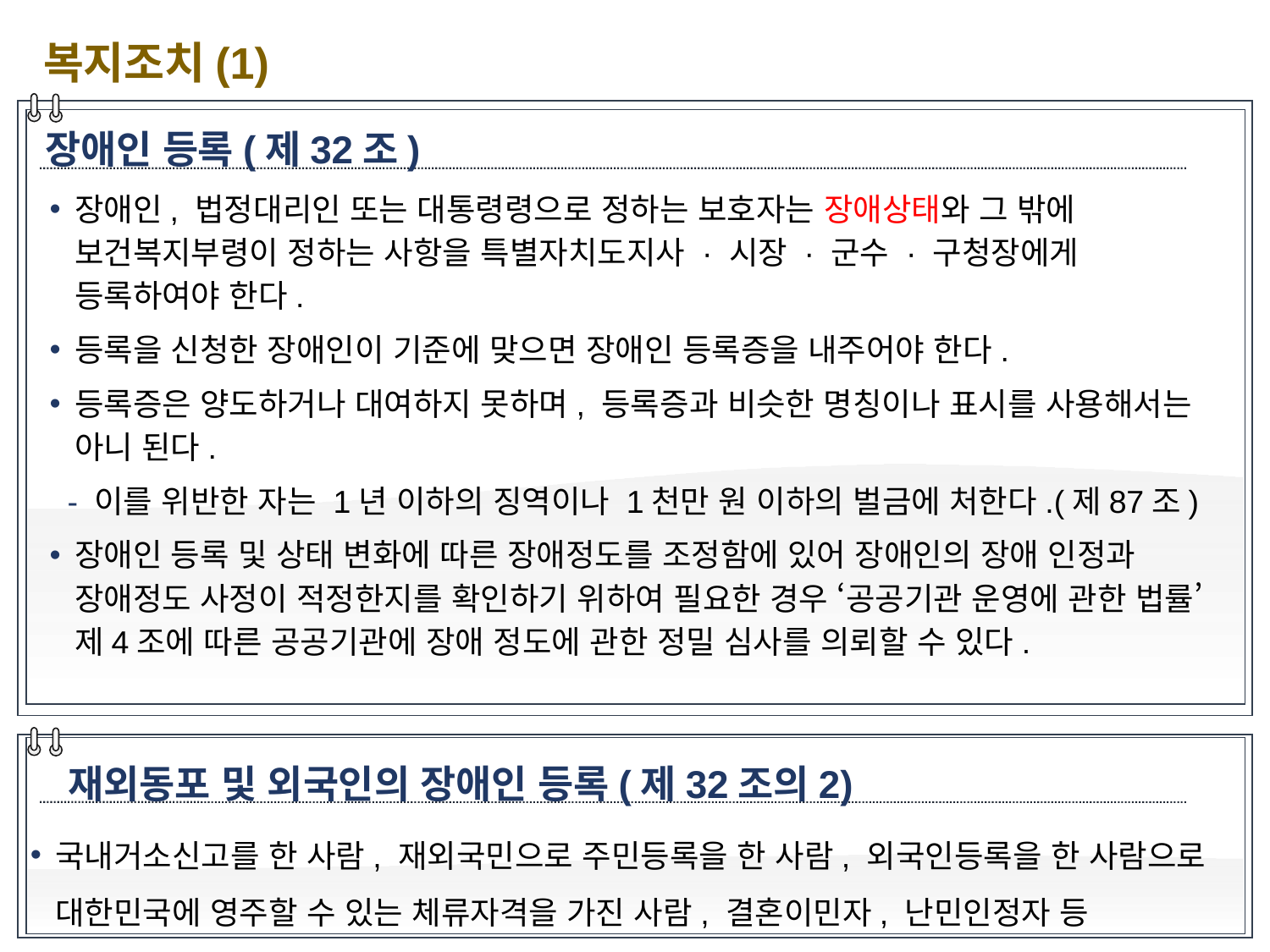

복지조치(1)

장애인 등록(제32조)

장애인, 법정대리인 또는 대통령령으로 정하는 보호자는 장애상태와 그 밖에 보건복지부령이 정하는 사항을 특별자치도지사 · 시장 · 군수 · 구청장에게 등록하여야 한다.
등록을 신청한 장애인이 기준에 맞으면 장애인 등록증을 내주어야 한다.
등록증은 양도하거나 대여하지 못하며, 등록증과 비슷한 명칭이나 표시를 사용해서는 아니 된다.
  - 이를 위반한 자는 1년 이하의 징역이나 1천만 원 이하의 벌금에 처한다.(제87조)
장애인 등록 및 상태 변화에 따른 장애정도를 조정함에 있어 장애인의 장애 인정과 장애정도 사정이 적정한지를 확인하기 위하여 필요한 경우 ‘공공기관 운영에 관한 법률’ 제4조에 따른 공공기관에 장애 정도에 관한 정밀 심사를 의뢰할 수 있다.

재외동포 및 외국인의 장애인 등록(제32조의2)

국내거소신고를 한 사람, 재외국민으로 주민등록을 한 사람, 외국인등록을 한 사람으로  대한민국에 영주할 수 있는 체류자격을 가진 사람, 결혼이민자, 난민인정자 등